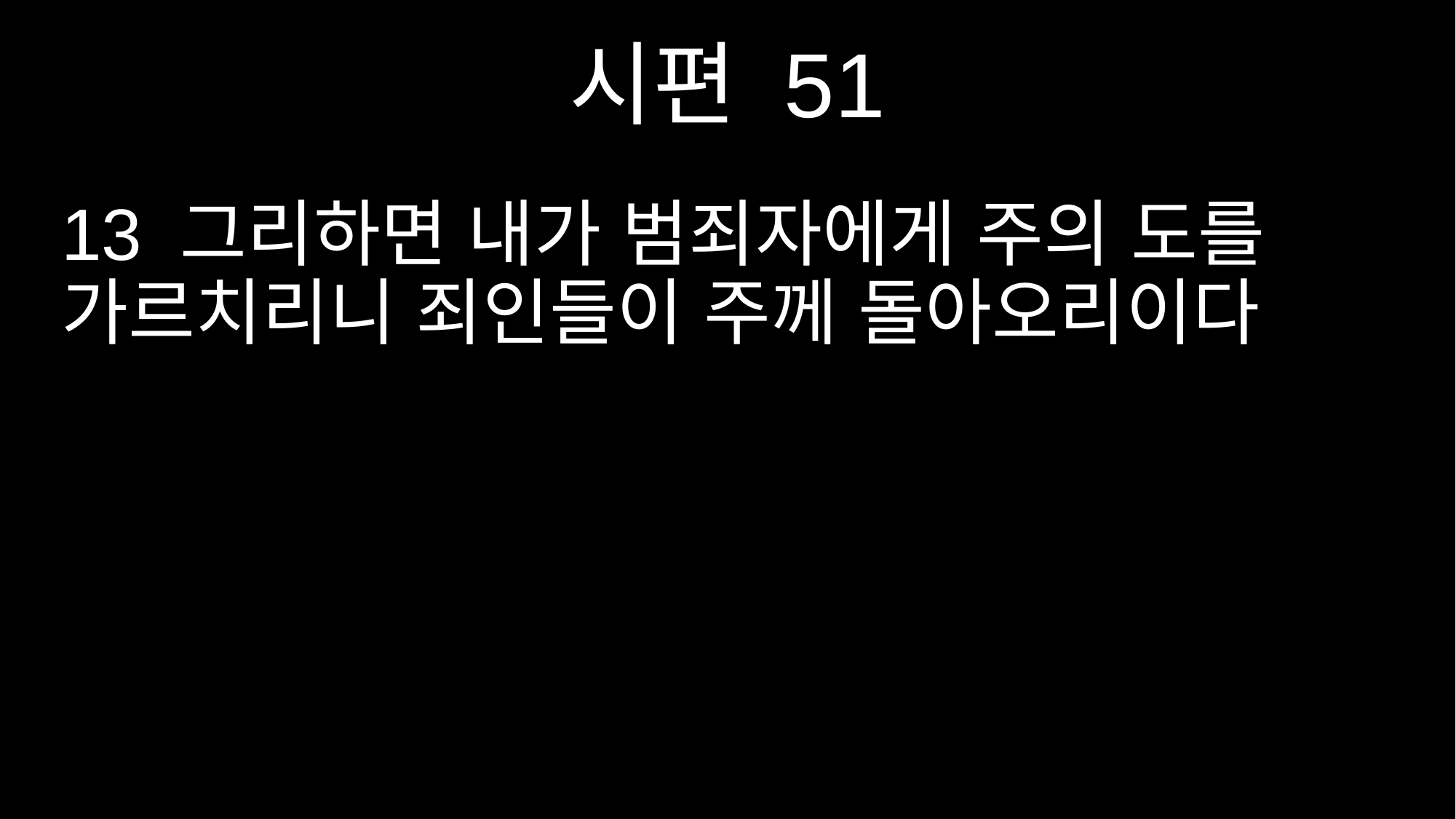

시편 51
13 그리하면 내가 범죄자에게 주의 도를 가르치리니 죄인들이 주께 돌아오리이다